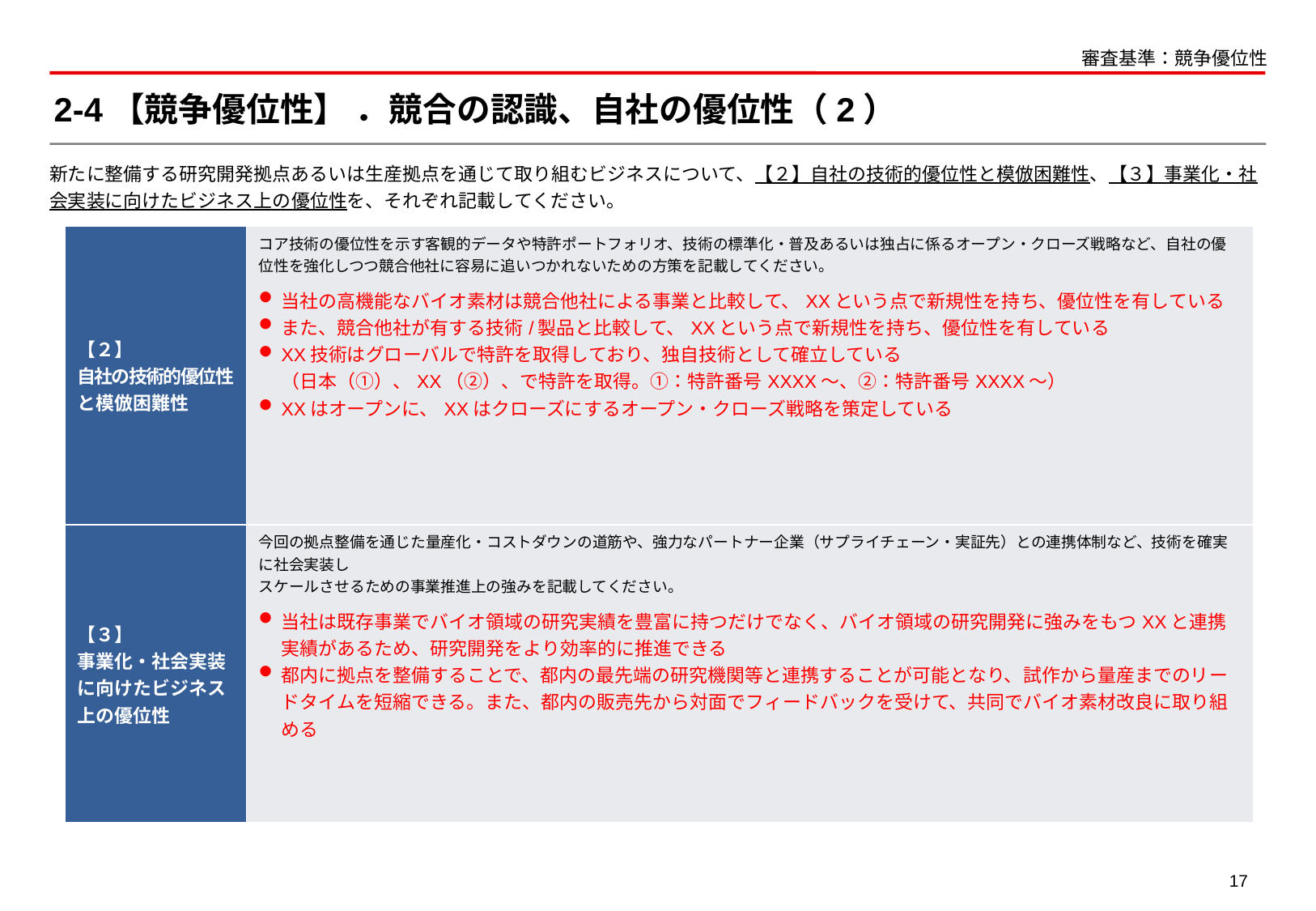

審査基準：競争優位性
# 2-4【競争優位性】 ．競合の認識、自社の優位性（2）
新たに整備する研究開発拠点あるいは生産拠点を通じて取り組むビジネスについて、【２】自社の技術的優位性と模倣困難性、【３】事業化・社会実装に向けたビジネス上の優位性を、それぞれ記載してください。
| 【２】 自社の技術的優位性と模倣困難性 | コア技術の優位性を示す客観的データや特許ポートフォリオ、技術の標準化・普及あるいは独占に係るオープン・クローズ戦略など、自社の優位性を強化しつつ競合他社に容易に追いつかれないための方策を記載してください。 当社の高機能なバイオ素材は競合他社による事業と比較して、XXという点で新規性を持ち、優位性を有している また、競合他社が有する技術/製品と比較して、XXという点で新規性を持ち、優位性を有している XX技術はグローバルで特許を取得しており、独自技術として確立している （日本（①）、XX（②）、で特許を取得。①：特許番号XXXX～、②：特許番号XXXX～） XXはオープンに、XXはクローズにするオープン・クローズ戦略を策定している |
| --- | --- |
| 【３】 事業化・社会実装に向けたビジネス上の優位性 | 今回の拠点整備を通じた量産化・コストダウンの道筋や、強力なパートナー企業（サプライチェーン・実証先）との連携体制など、技術を確実に社会実装し スケールさせるための事業推進上の強みを記載してください。 当社は既存事業でバイオ領域の研究実績を豊富に持つだけでなく、バイオ領域の研究開発に強みをもつXXと連携実績があるため、研究開発をより効率的に推進できる 都内に拠点を整備することで、都内の最先端の研究機関等と連携することが可能となり、試作から量産までのリードタイムを短縮できる。また、都内の販売先から対面でフィードバックを受けて、共同でバイオ素材改良に取り組める |